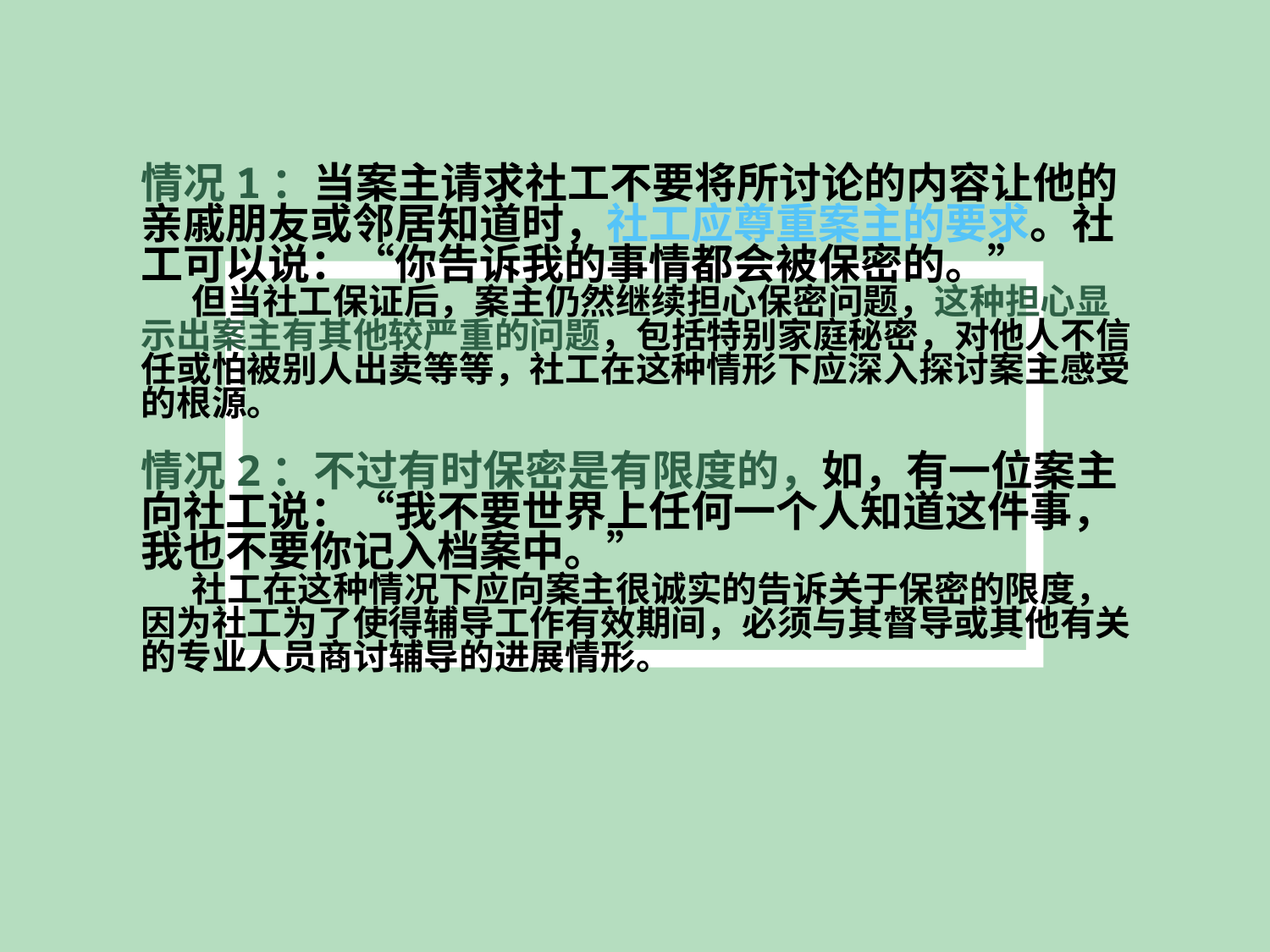

情况1：当案主请求社工不要将所讨论的内容让他的亲戚朋友或邻居知道时，社工应尊重案主的要求。社工可以说：“你告诉我的事情都会被保密的。”
      但当社工保证后，案主仍然继续担心保密问题，这种担心显示出案主有其他较严重的问题，包括特别家庭秘密，对他人不信任或怕被别人出卖等等，社工在这种情形下应深入探讨案主感受的根源。

情况2：不过有时保密是有限度的，如，有一位案主向社工说：“我不要世界上任何一个人知道这件事，我也不要你记入档案中。”
      社工在这种情况下应向案主很诚实的告诉关于保密的限度，因为社工为了使得辅导工作有效期间，必须与其督导或其他有关的专业人员商讨辅导的进展情形。